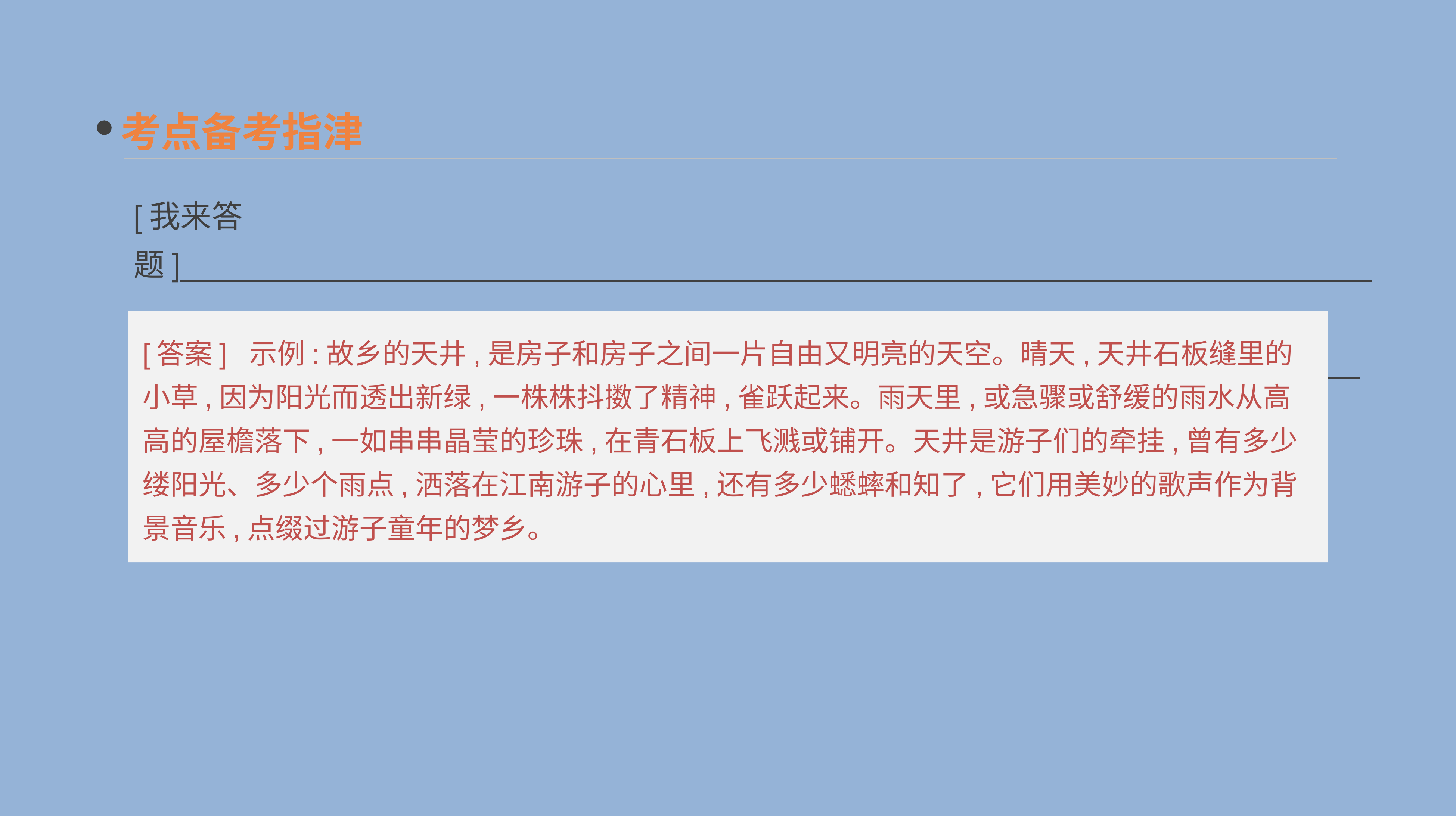

考点备考指津

[我来答题]___________________________________________________________________________
_____________________________________________________________________________________

[答案]  示例:故乡的天井,是房子和房子之间一片自由又明亮的天空。晴天,天井石板缝里的小草,因为阳光而透出新绿,一株株抖擞了精神,雀跃起来。雨天里,或急骤或舒缓的雨水从高高的屋檐落下,一如串串晶莹的珍珠,在青石板上飞溅或铺开。天井是游子们的牵挂,曾有多少缕阳光、多少个雨点,洒落在江南游子的心里,还有多少蟋蟀和知了,它们用美妙的歌声作为背景音乐,点缀过游子童年的梦乡。